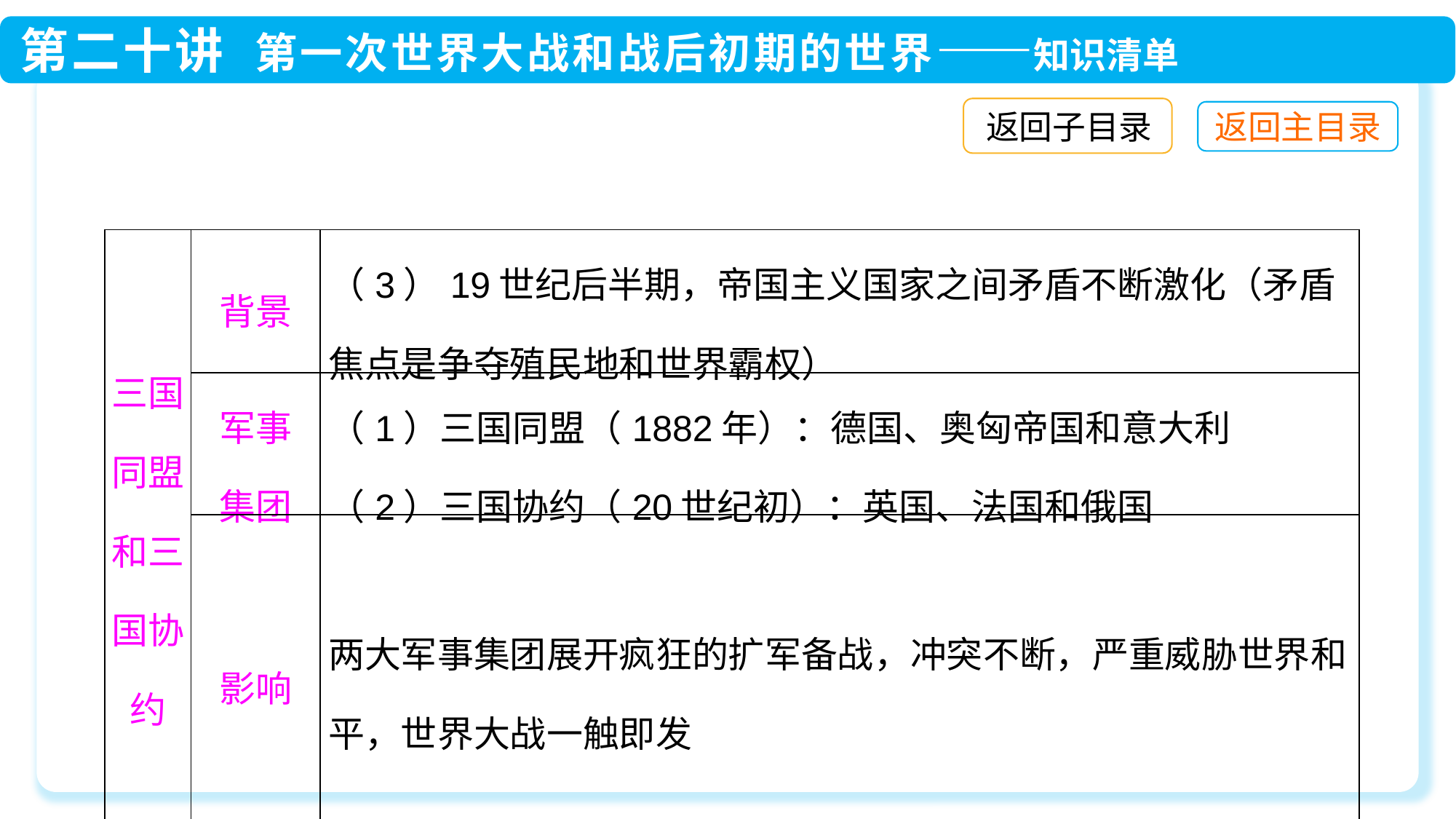

返回子目录
| 三国同盟和三国协约 | 背景 | （3）19世纪后半期，帝国主义国家之间矛盾不断激化（矛盾焦点是争夺殖民地和世界霸权） |
| --- | --- | --- |
|  | 军事 集团 | （1）三国同盟（1882年）：德国、奥匈帝国和意大利 （2）三国协约（20世纪初）：英国、法国和俄国 |
|  | 影响 | 两大军事集团展开疯狂的扩军备战，冲突不断，严重威胁世界和平，世界大战一触即发 |
| 焦点 | 欧洲列强争夺的焦点集中在巴尔干地区 |  |